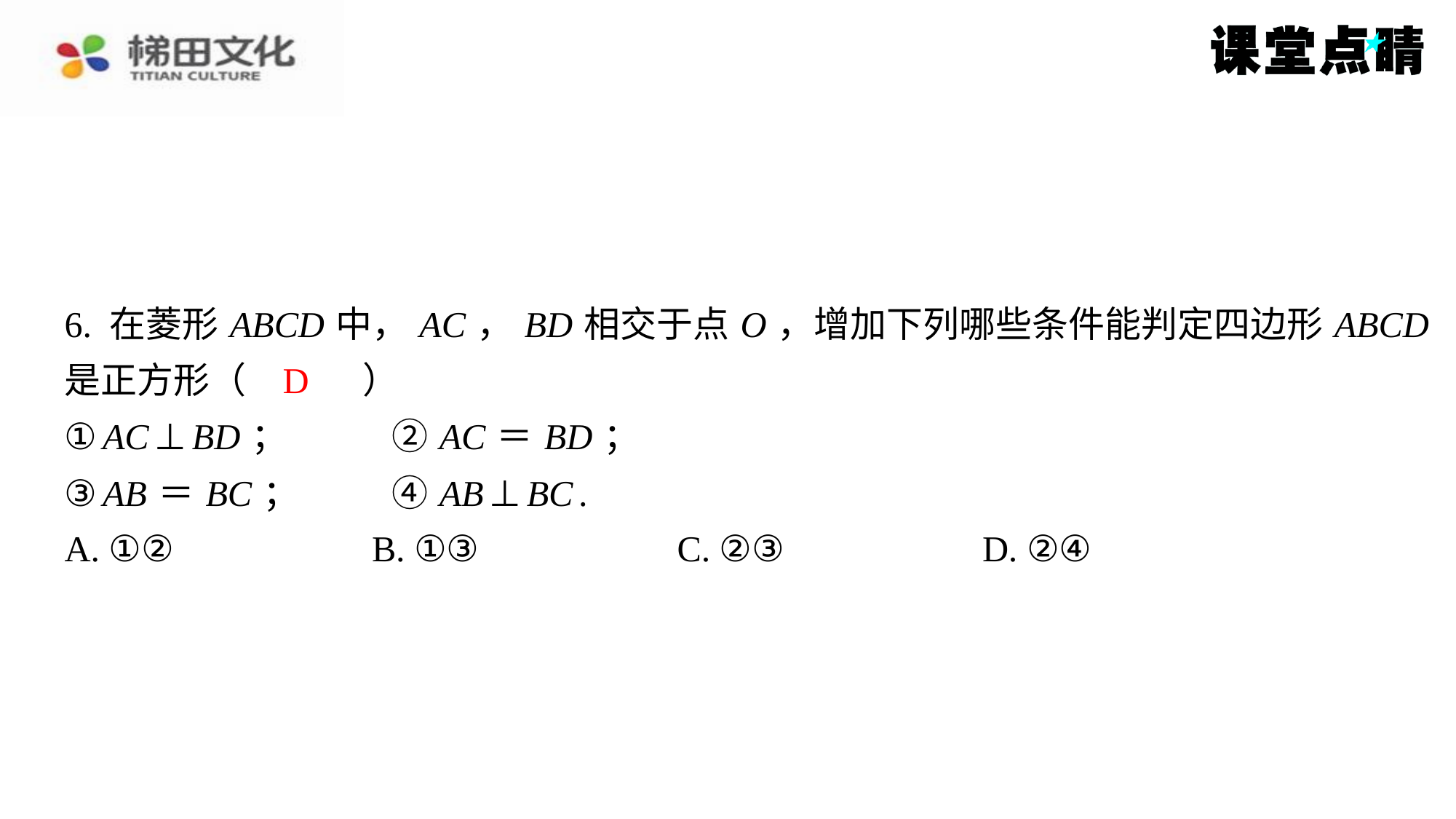

6. 在菱形 ABCD 中， AC ， BD 相交于点 O ，增加下列哪些条件能判定四边形 ABCD
是正方形（　D　）
① AC ⊥ BD ；	② AC ＝ BD ；
③ AB ＝ BC ；	④ AB ⊥ BC .
D
| A. ①② | B. ①③ | C. ②③ | D. ②④ |
| --- | --- | --- | --- |